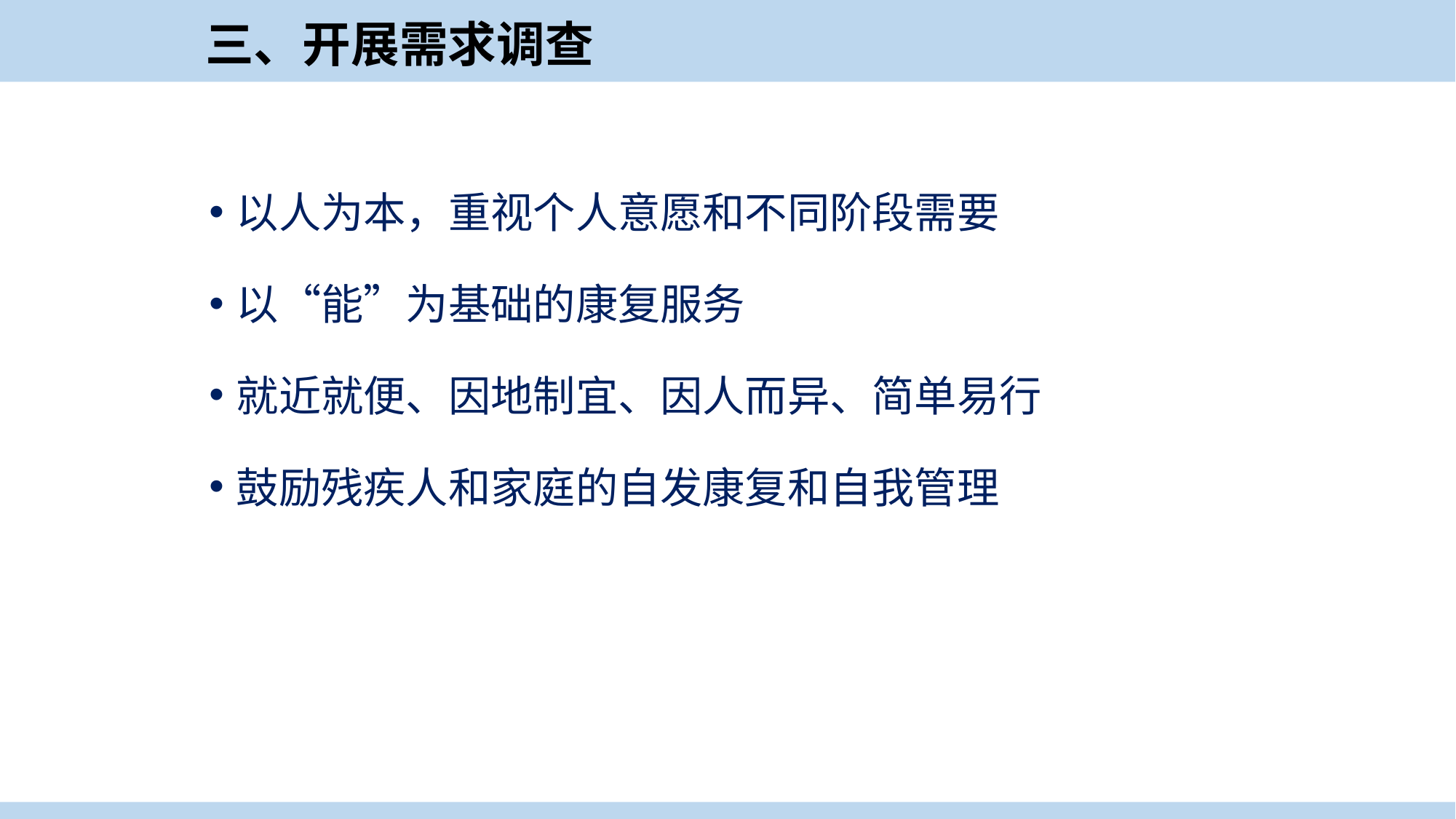

三、开展需求调查
以人为本，重视个人意愿和不同阶段需要
以“能”为基础的康复服务
就近就便、因地制宜、因人而异、简单易行
鼓励残疾人和家庭的自发康复和自我管理